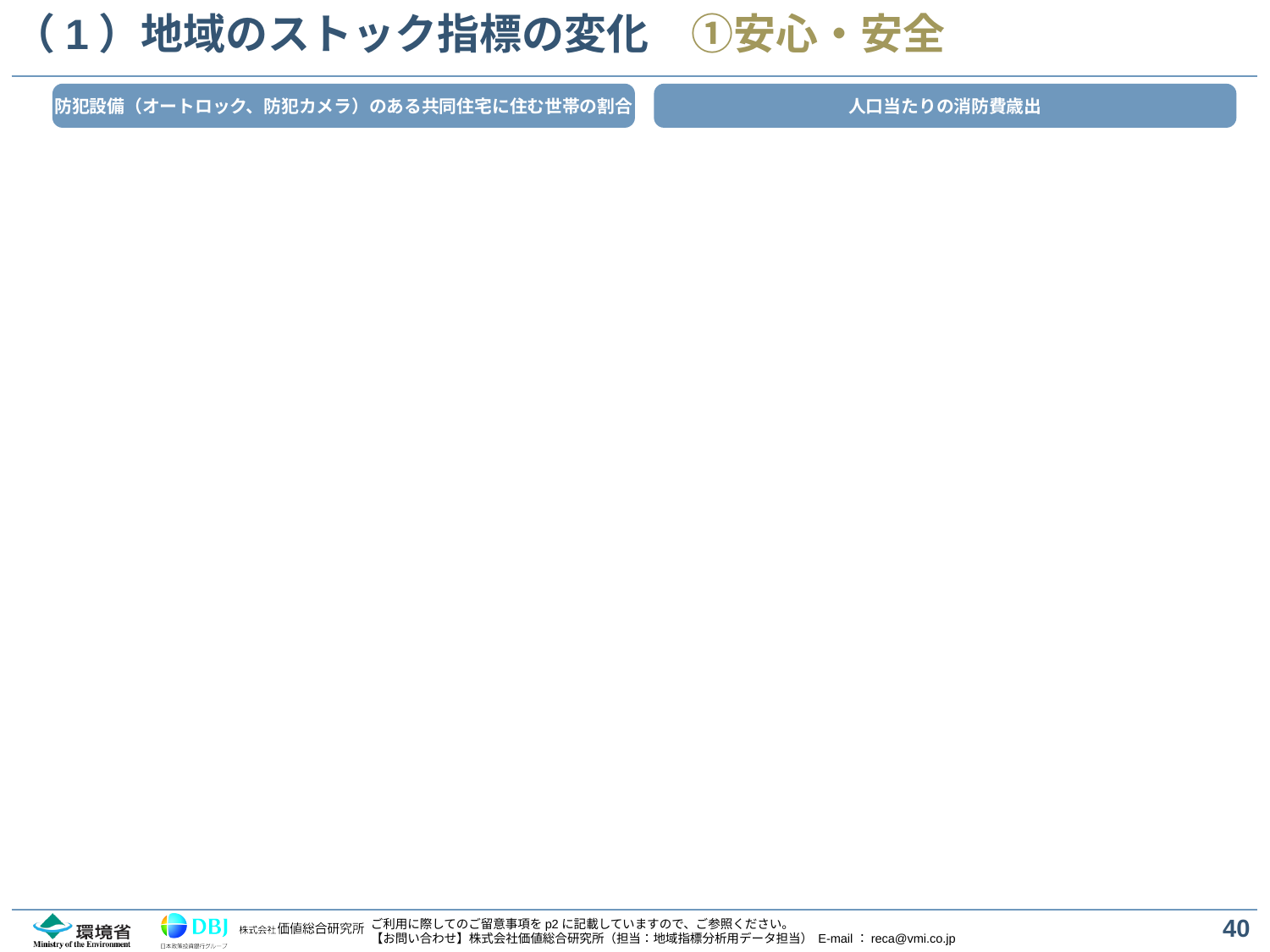

# （1）地域のストック指標の変化　①安心・安全
防犯設備（オートロック、防犯カメラ）のある共同住宅に住む世帯の割合
人口当たりの消防費歳出
40